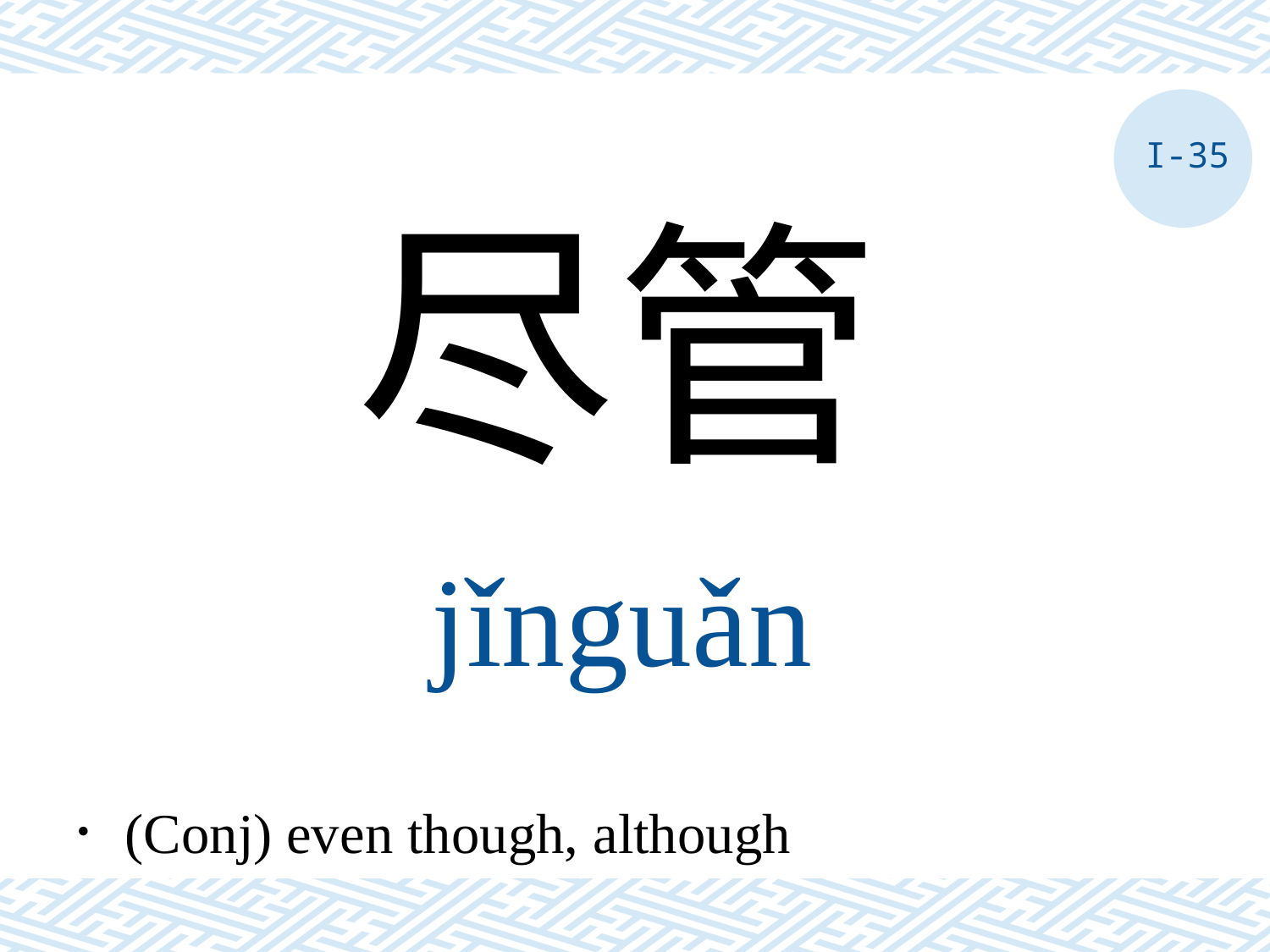

I-35

尽管
jǐnguǎn
．(Conj) even though, although